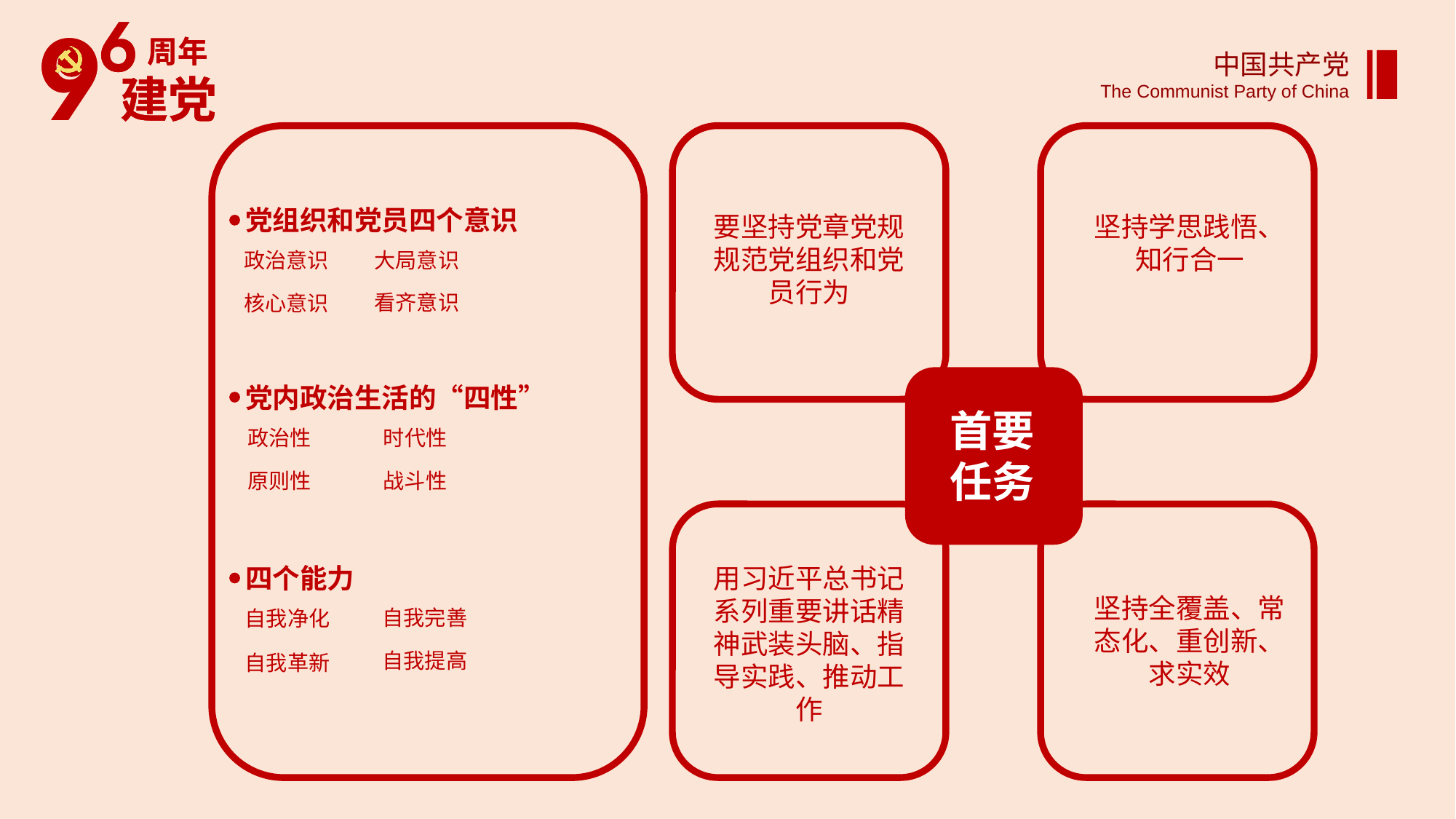

中国共产党
The Communist Party of China

党组织和党员四个意识

要坚持党章党规规范党组织和党员行为
坚持学思践悟、知行合一
大局意识
政治意识
看齐意识
核心意识

首要
任务
党内政治生活的“四性”

政治性
时代性
原则性
战斗性

四个能力

用习近平总书记系列重要讲话精神武装头脑、指导实践、推动工作
坚持全覆盖、常态化、重创新、求实效
自我完善
自我净化
自我提高
自我革新